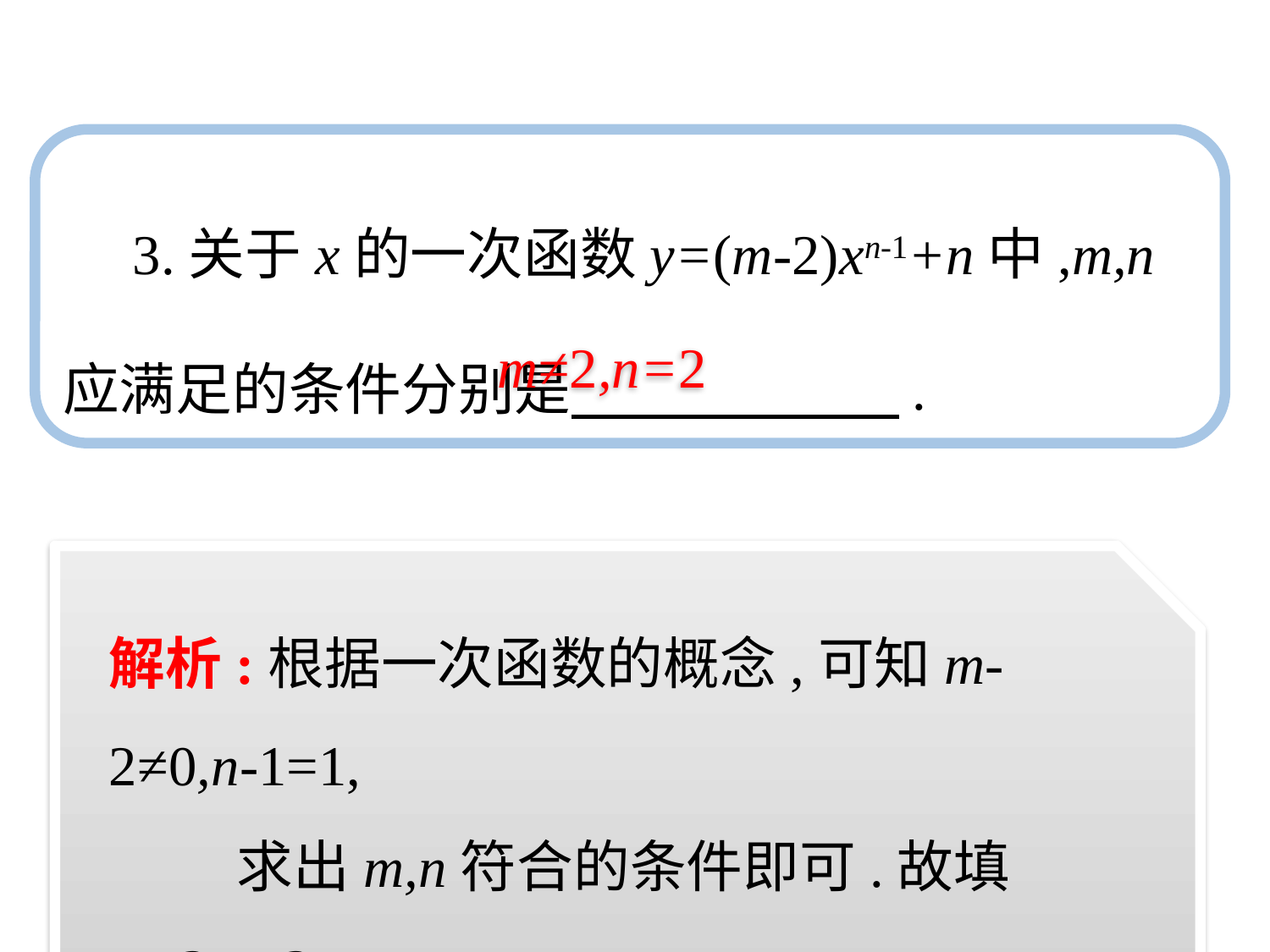

3.关于x的一次函数y=(m-2)xn-1+n中,m,n应满足的条件分别是　　        　　.
m≠2,n=2
解析:根据一次函数的概念,可知m-2≠0,n-1=1,
         求出m,n符合的条件即可.故填m≠2,n=2.